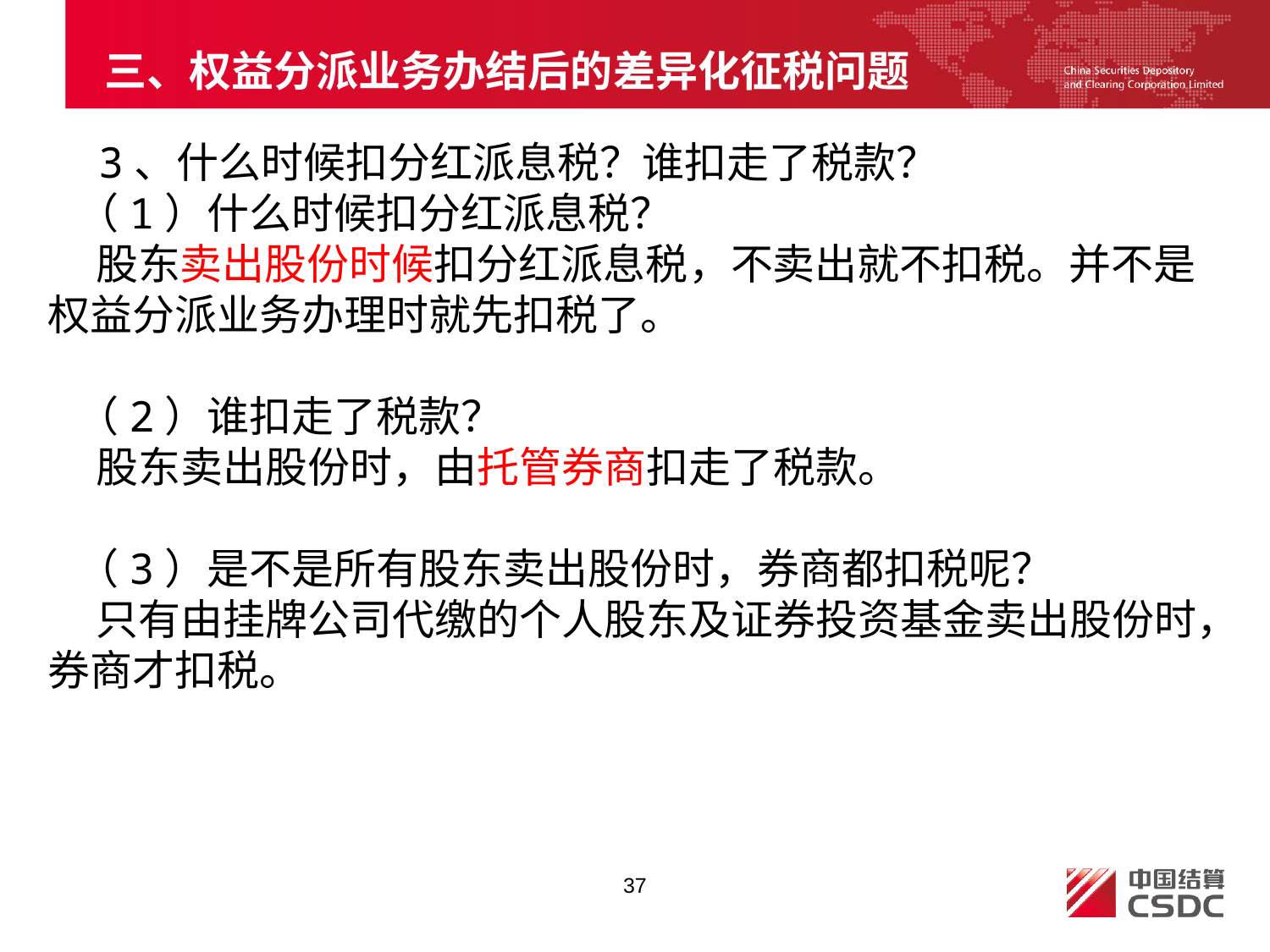

# 三、权益分派业务办结后的差异化征税问题
  3、什么时候扣分红派息税？谁扣走了税款？
  （1）什么时候扣分红派息税？
    股东卖出股份时候扣分红派息税，不卖出就不扣税。并不是权益分派业务办理时就先扣税了。

  （2）谁扣走了税款？
    股东卖出股份时，由托管券商扣走了税款。

  （3）是不是所有股东卖出股份时，券商都扣税呢？
    只有由挂牌公司代缴的个人股东及证券投资基金卖出股份时，券商才扣税。

37